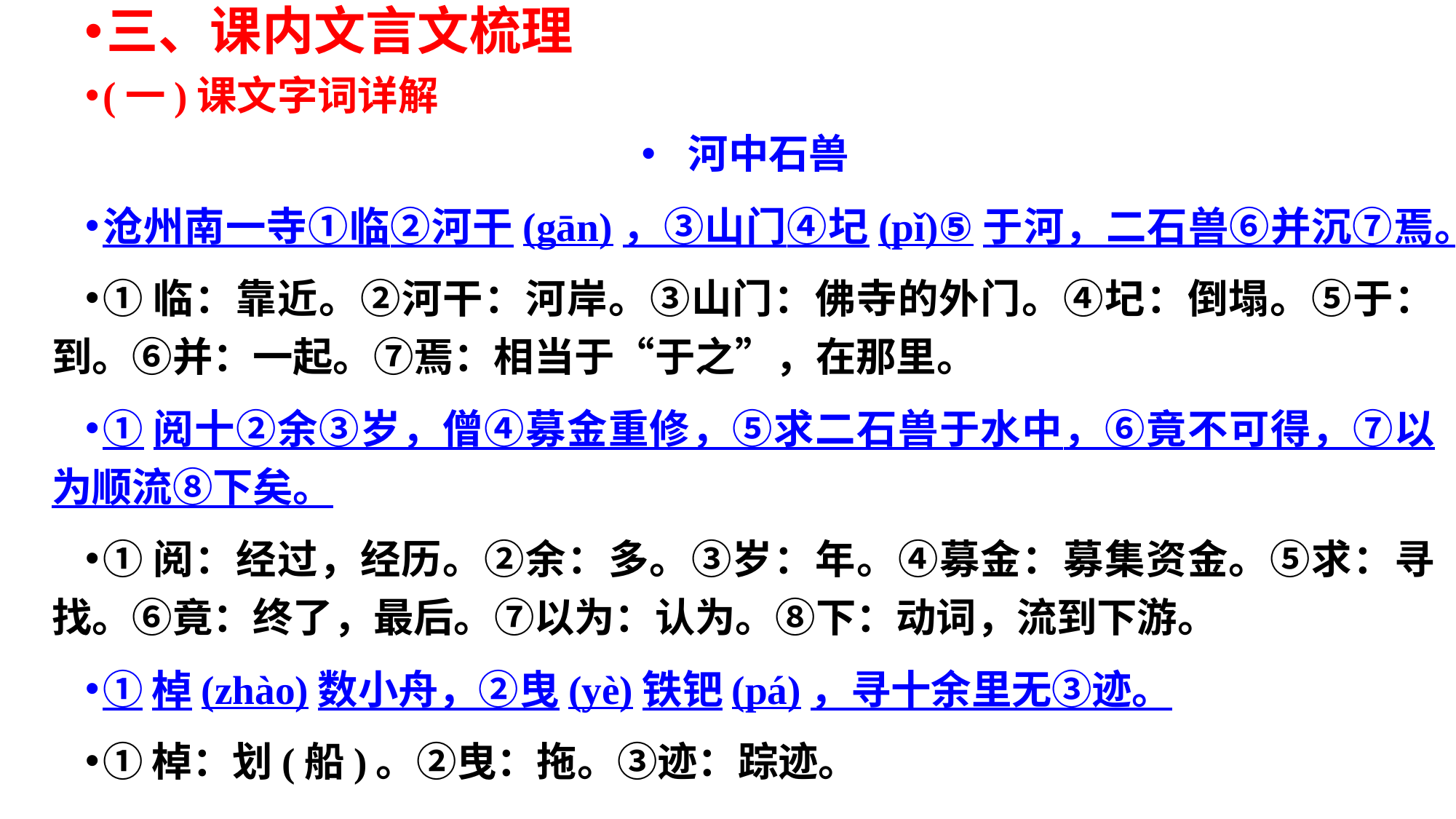

三、课内文言文梳理
(一)课文字词详解
河中石兽
沧州南一寺①临②河干(gān)，③山门④圮(pǐ)⑤于河，二石兽⑥并沉⑦焉。
①临：靠近。②河干：河岸。③山门：佛寺的外门。④圮：倒塌。⑤于：到。⑥并：一起。⑦焉：相当于“于之”，在那里。
①阅十②余③岁，僧④募金重修，⑤求二石兽于水中，⑥竟不可得，⑦以为顺流⑧下矣。
①阅：经过，经历。②余：多。③岁：年。④募金：募集资金。⑤求：寻找。⑥竟：终了，最后。⑦以为：认为。⑧下：动词，流到下游。
①棹(zhào)数小舟，②曳(yè)铁钯(pá)，寻十余里无③迹。
①棹：划(船)。②曳：拖。③迹：踪迹。